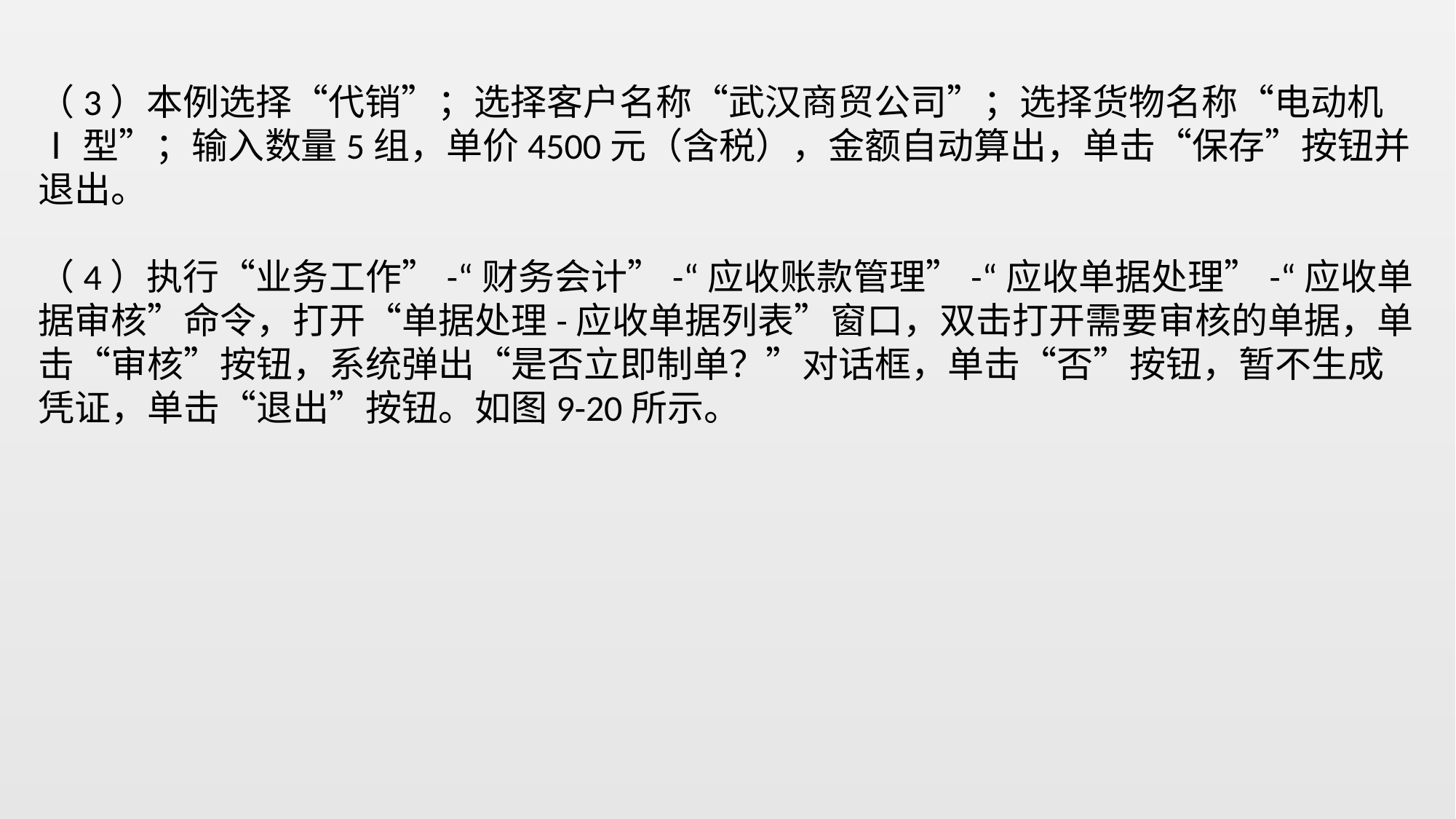

（3）本例选择“代销”；选择客户名称“武汉商贸公司”；选择货物名称“电动机Ⅰ 型”；输入数量5组，单价4500元（含税），金额自动算出，单击“保存”按钮并退出。

（4）执行“业务工作”-“财务会计”-“应收账款管理”-“应收单据处理”-“应收单据审核”命令，打开“单据处理-应收单据列表”窗口，双击打开需要审核的单据，单击“审核”按钮，系统弹出“是否立即制单？”对话框，单击“否”按钮，暂不生成凭证，单击“退出”按钮。如图9-20所示。